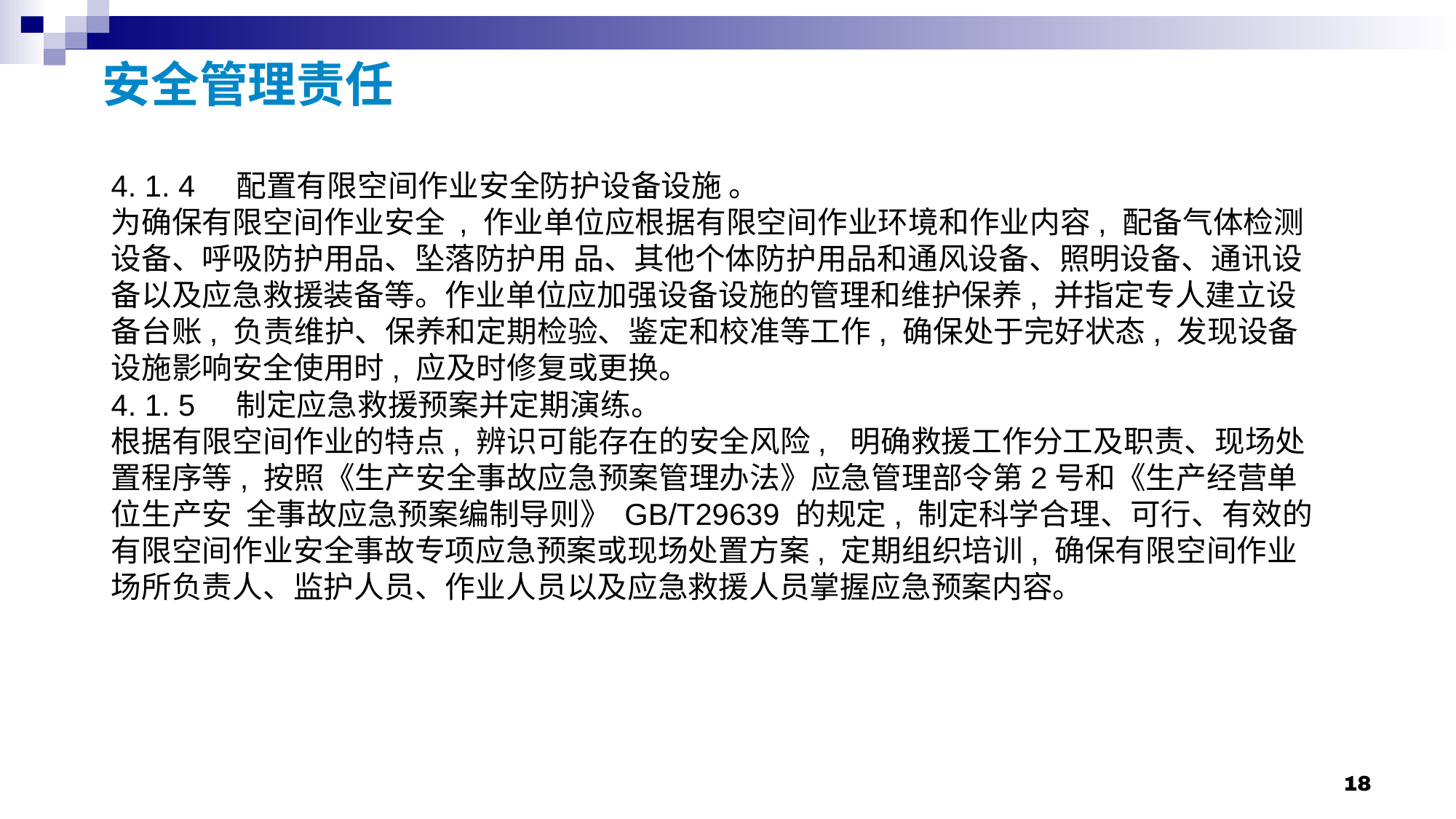

# 安全管理责任
4. 1. 4    配置有限空间作业安全防护设备设施 。
为确保有限空间作业安全 , 作业单位应根据有限空间作业环境和作业内容, 配备气体检测设备、呼吸防护用品、坠落防护用 品、其他个体防护用品和通风设备、照明设备、通讯设备以及应急救援装备等。作业单位应加强设备设施的管理和维护保养, 并指定专人建立设备台账, 负责维护、保养和定期检验、鉴定和校准等工作, 确保处于完好状态, 发现设备设施影响安全使用时, 应及时修复或更换。
4. 1. 5    制定应急救援预案并定期演练。
根据有限空间作业的特点, 辨识可能存在的安全风险,  明确救援工作分工及职责、现场处置程序等, 按照《生产安全事故应急预案管理办法》应急管理部令第2号和《生产经营单位生产安  全事故应急预案编制导则》 GB/T29639 的规定, 制定科学合理、可行、有效的有限空间作业安全事故专项应急预案或现场处置方案, 定期组织培训, 确保有限空间作业场所负责人、监护人员、作业人员以及应急救援人员掌握应急预案内容。

18